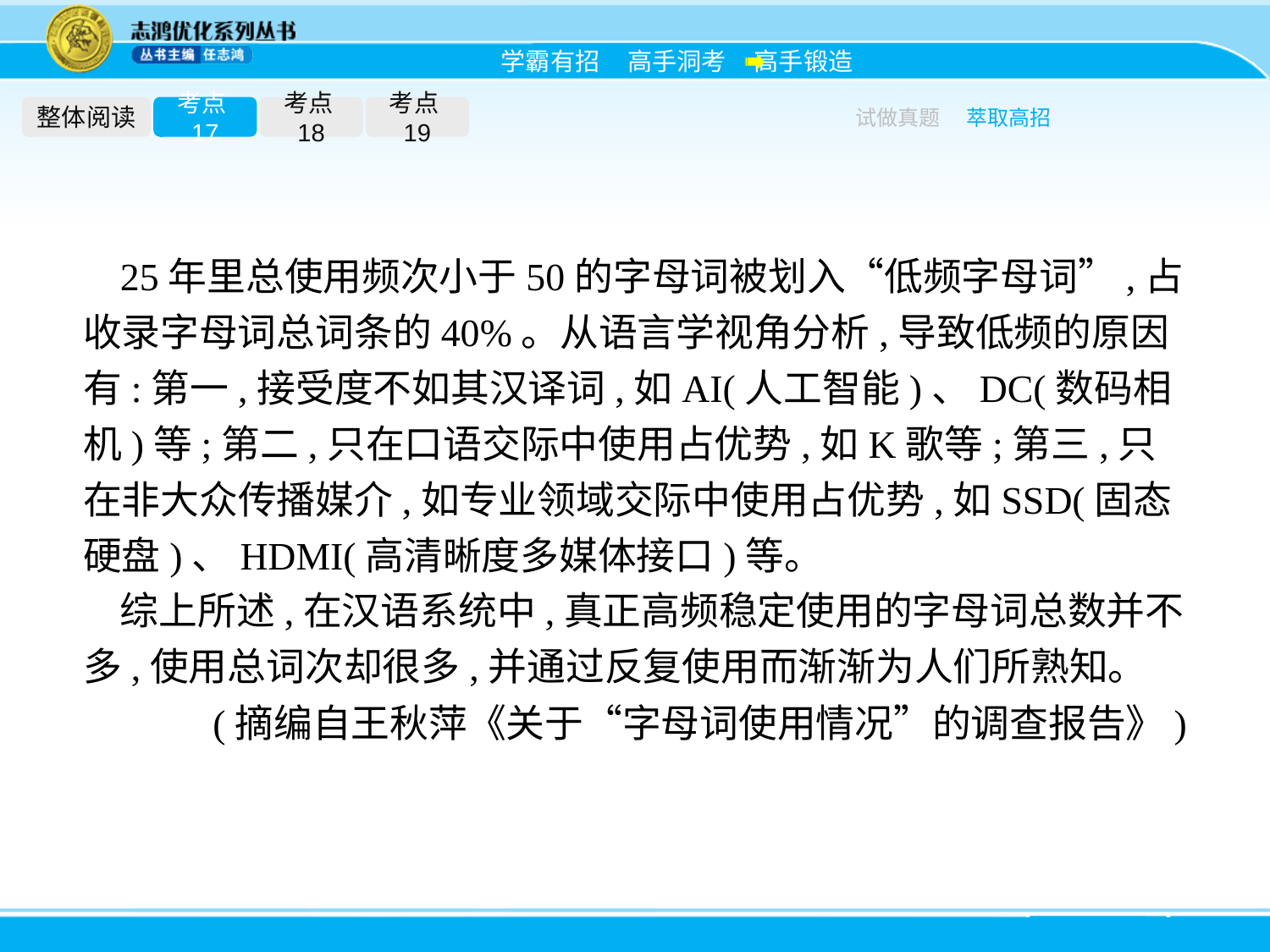

整体阅读
考点17
考点18
考点19
试做真题
萃取高招
25年里总使用频次小于50的字母词被划入“低频字母词”,占收录字母词总词条的40%。从语言学视角分析,导致低频的原因有:第一,接受度不如其汉译词,如AI(人工智能)、DC(数码相机)等;第二,只在口语交际中使用占优势,如K歌等;第三,只在非大众传播媒介,如专业领域交际中使用占优势,如SSD(固态硬盘)、HDMI(高清晰度多媒体接口)等。
综上所述,在汉语系统中,真正高频稳定使用的字母词总数并不多,使用总词次却很多,并通过反复使用而渐渐为人们所熟知。
(摘编自王秋萍《关于“字母词使用情况”的调查报告》)